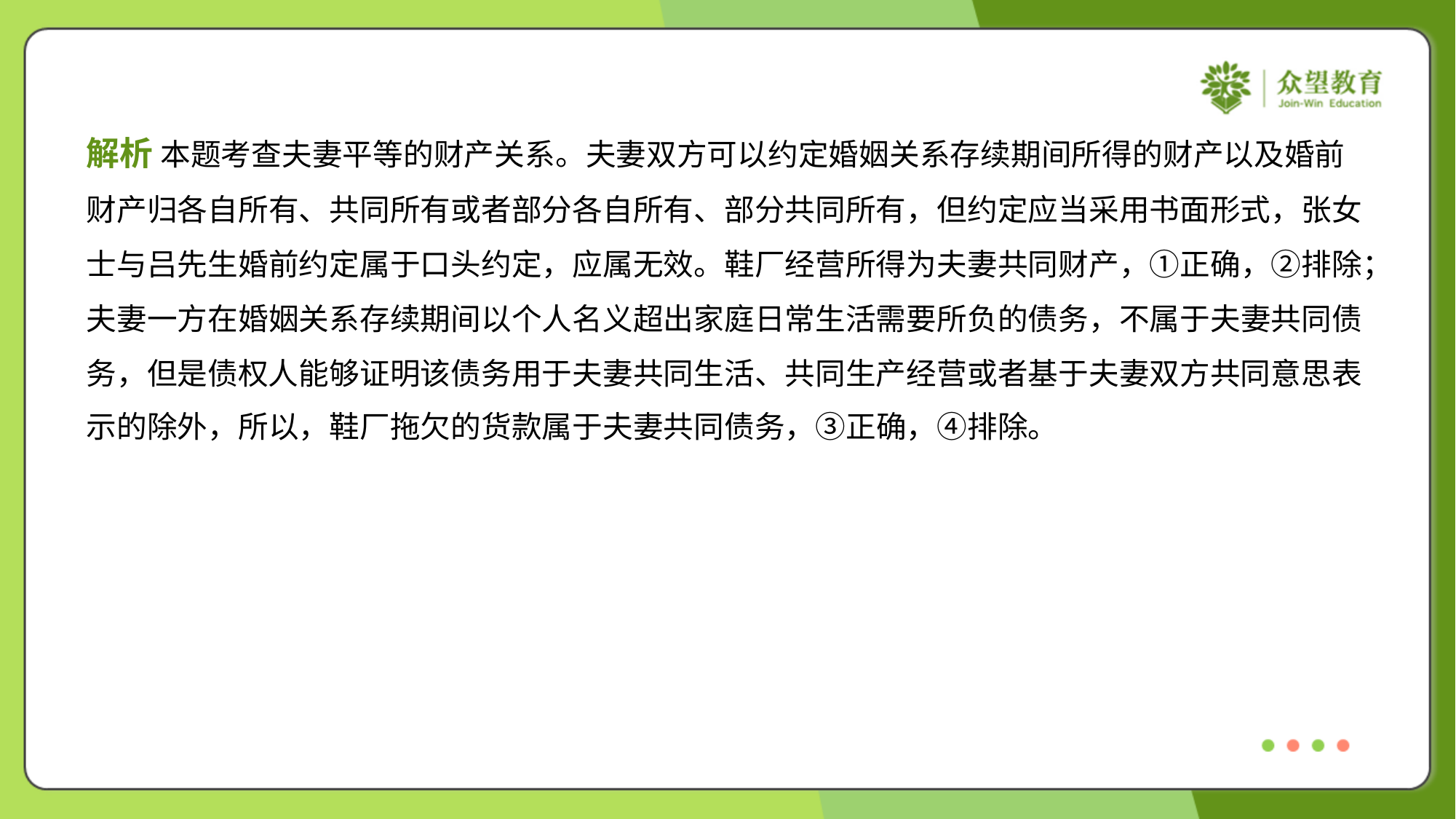

解析 本题考查夫妻平等的财产关系。夫妻双方可以约定婚姻关系存续期间所得的财产以及婚前
财产归各自所有、共同所有或者部分各自所有、部分共同所有，但约定应当采用书面形式，张女
士与吕先生婚前约定属于口头约定，应属无效。鞋厂经营所得为夫妻共同财产，①正确，②排除；
夫妻一方在婚姻关系存续期间以个人名义超出家庭日常生活需要所负的债务，不属于夫妻共同债
务，但是债权人能够证明该债务用于夫妻共同生活、共同生产经营或者基于夫妻双方共同意思表
示的除外，所以，鞋厂拖欠的货款属于夫妻共同债务，③正确，④排除。